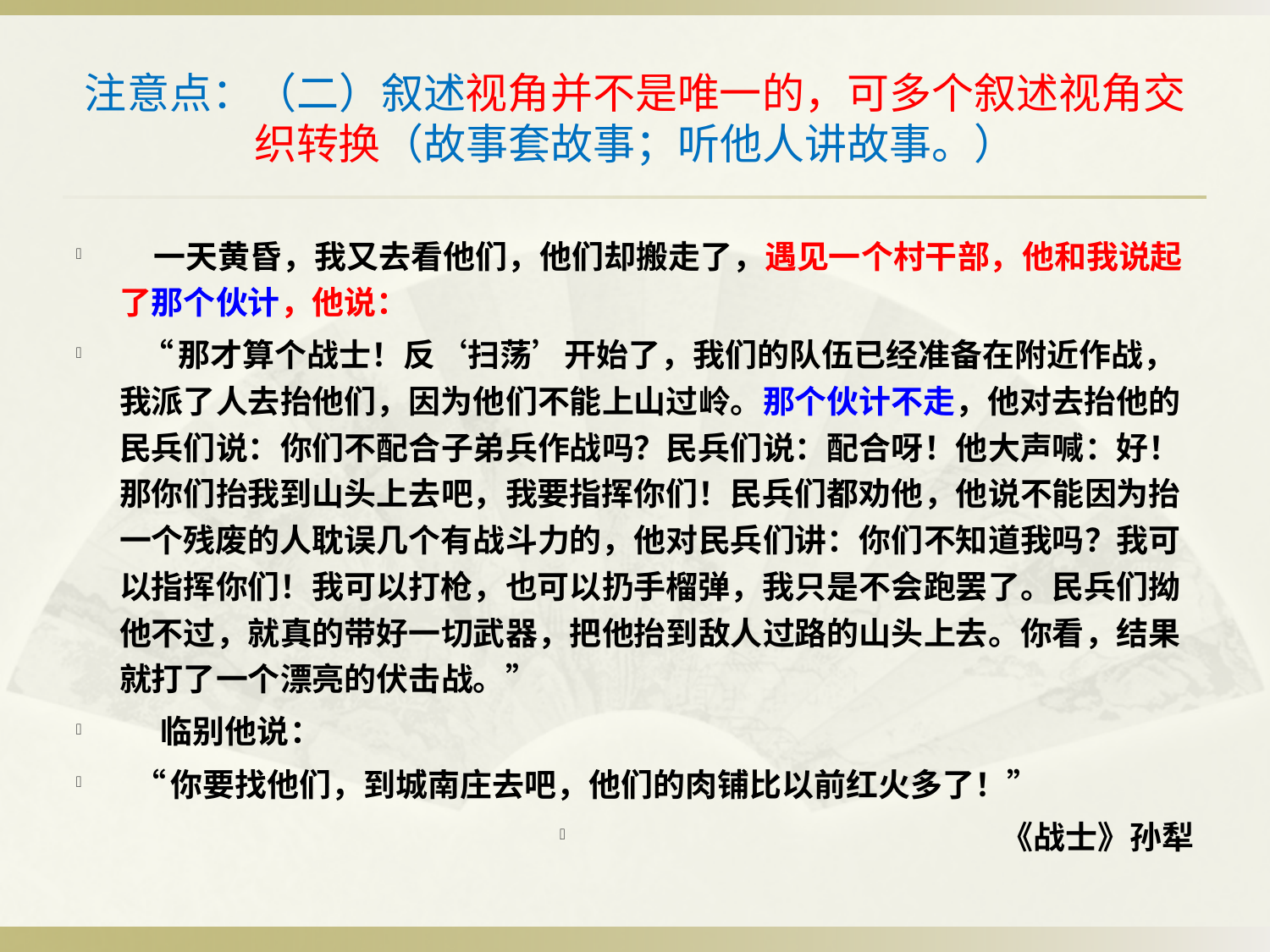

# 注意点：（二）叙述视角并不是唯一的，可多个叙述视角交织转换（故事套故事；听他人讲故事。）
    一天黄昏，我又去看他们，他们却搬走了，遇见一个村干部，他和我说起了那个伙计，他说：
   “那才算个战士！反‘扫荡’开始了，我们的队伍已经准备在附近作战，我派了人去抬他们，因为他们不能上山过岭。那个伙计不走，他对去抬他的民兵们说：你们不配合子弟兵作战吗？民兵们说：配合呀！他大声喊：好！那你们抬我到山头上去吧，我要指挥你们！民兵们都劝他，他说不能因为抬一个残废的人耽误几个有战斗力的，他对民兵们讲：你们不知道我吗？我可以指挥你们！我可以打枪，也可以扔手榴弹，我只是不会跑罢了。民兵们拗他不过，就真的带好一切武器，把他抬到敌人过路的山头上去。你看，结果就打了一个漂亮的伏击战。”
     临别他说：
  “你要找他们，到城南庄去吧，他们的肉铺比以前红火多了！”
《战士》孙犁